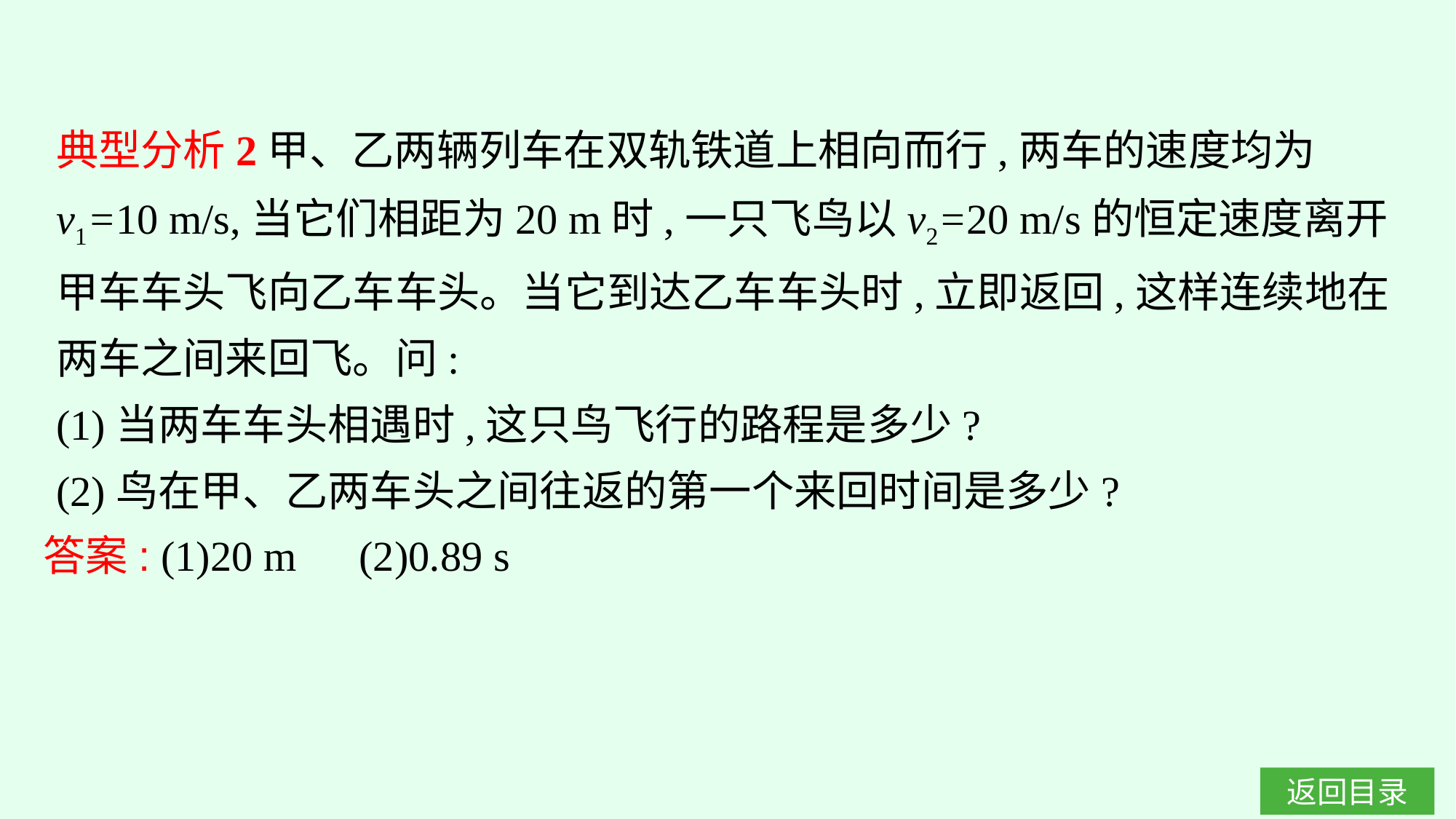

典型分析2甲、乙两辆列车在双轨铁道上相向而行,两车的速度均为v1=10 m/s,当它们相距为20 m时,一只飞鸟以v2=20 m/s的恒定速度离开甲车车头飞向乙车车头。当它到达乙车车头时,立即返回,这样连续地在两车之间来回飞。问:
(1)当两车车头相遇时,这只鸟飞行的路程是多少?
(2)鸟在甲、乙两车头之间往返的第一个来回时间是多少?
答案: (1)20 m　(2)0.89 s